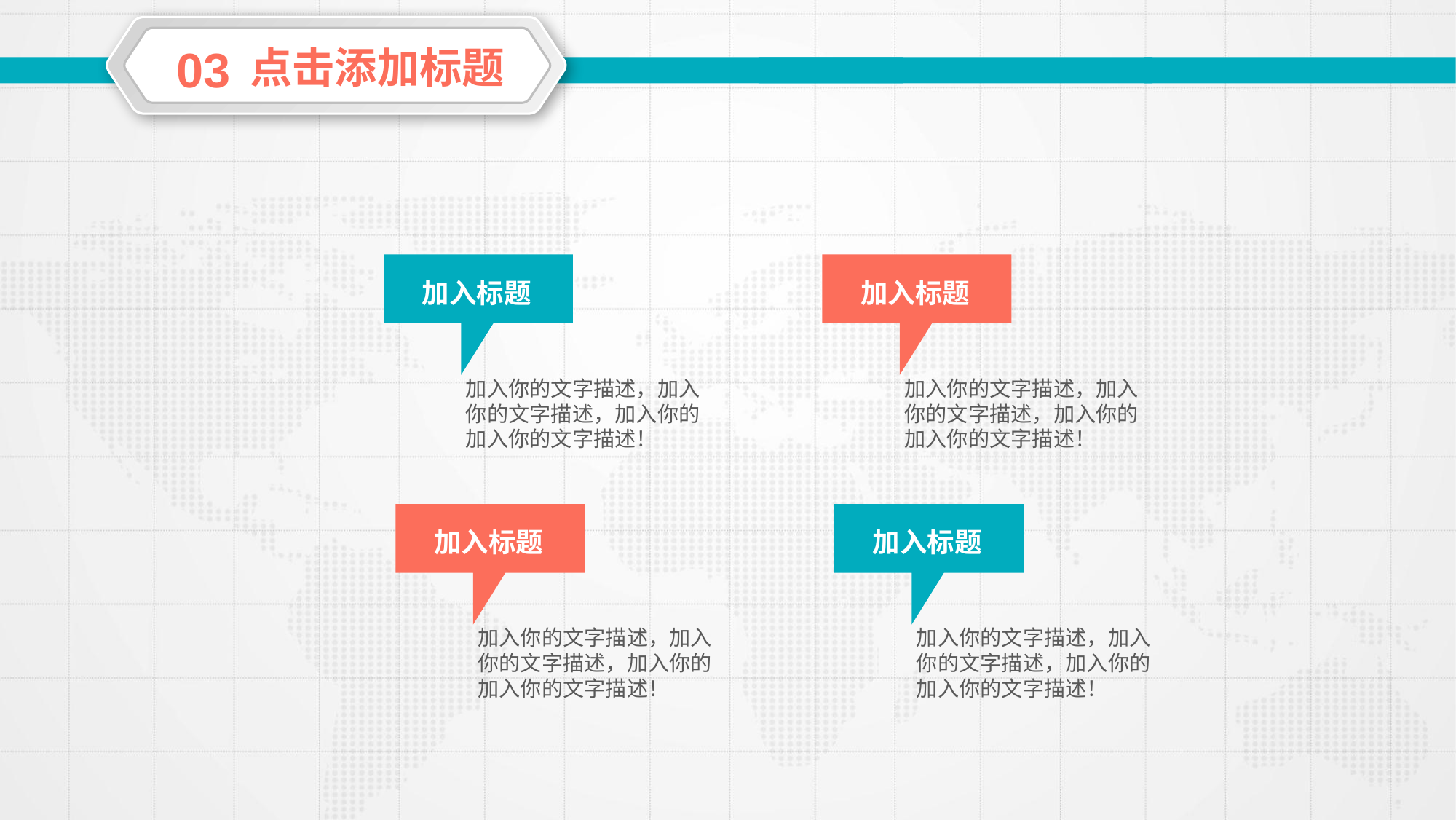

03
点击添加标题

加入标题
加入标题
加入你的文字描述，加入你的文字描述，加入你的
加入你的文字描述！
加入你的文字描述，加入你的文字描述，加入你的
加入你的文字描述！

加入标题
加入标题
加入你的文字描述，加入你的文字描述，加入你的
加入你的文字描述！
加入你的文字描述，加入你的文字描述，加入你的
加入你的文字描述！